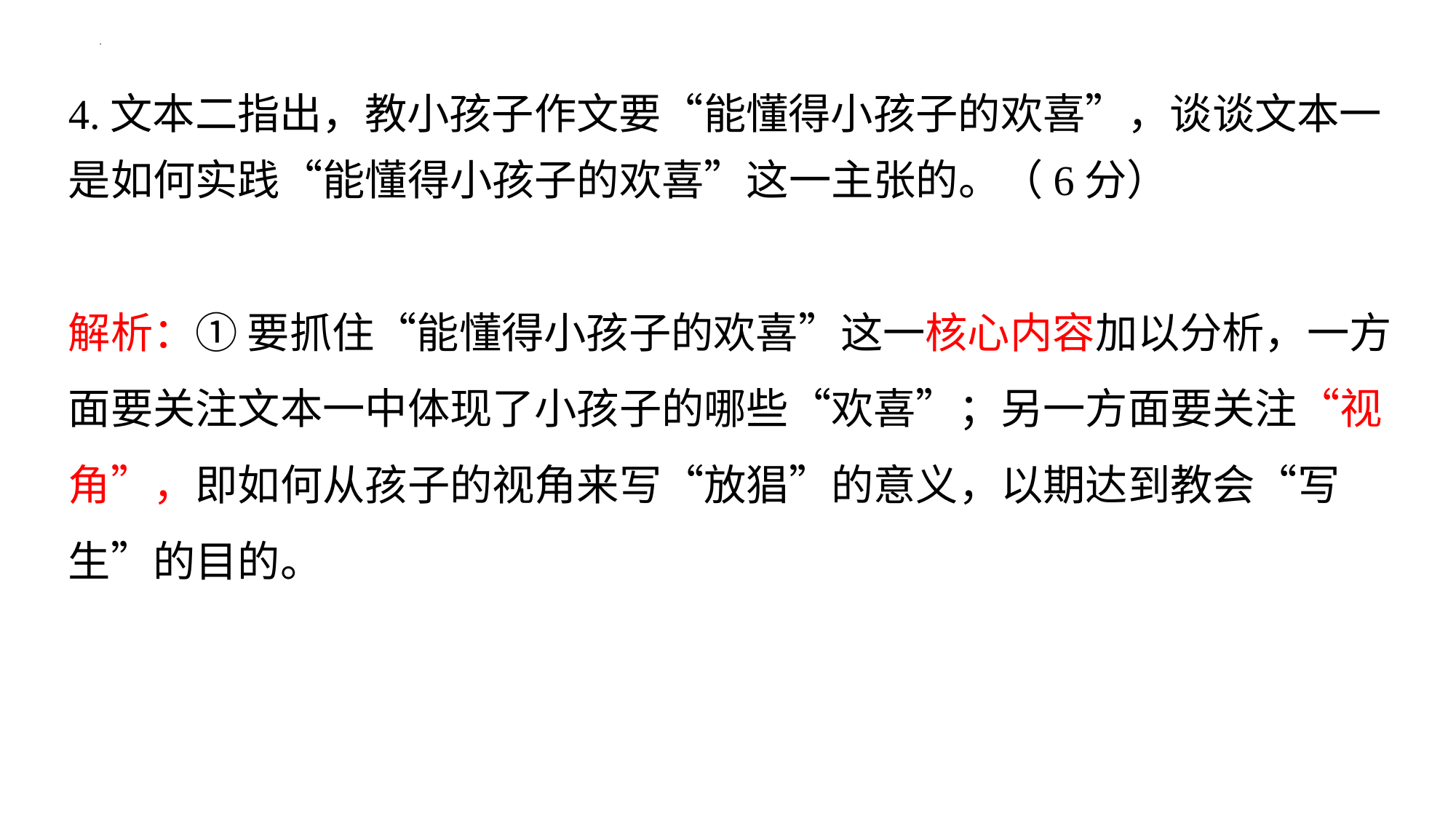

4.文本二指出，教小孩子作文要“能懂得小孩子的欢喜”，谈谈文本一是如何实践“能懂得小孩子的欢喜”这一主张的。（6分）

解析：① 要抓住“能懂得小孩子的欢喜”这一核心内容加以分析，一方面要关注文本一中体现了小孩子的哪些“欢喜”；另一方面要关注“视角”，即如何从孩子的视角来写“放猖”的意义，以期达到教会“写生”的目的。